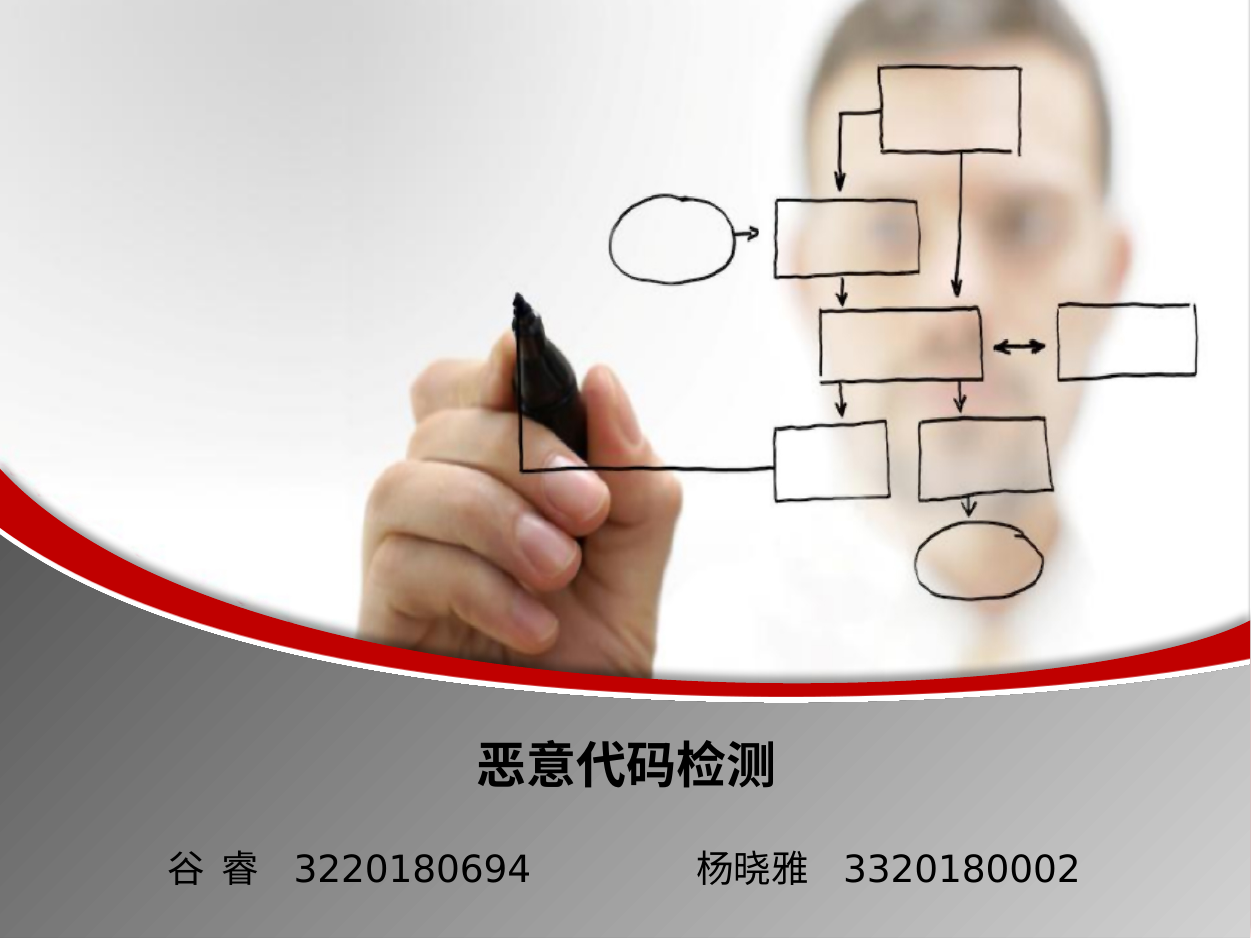

# 恶意代码检测
谷  睿   3220180694             杨晓雅   3320180002